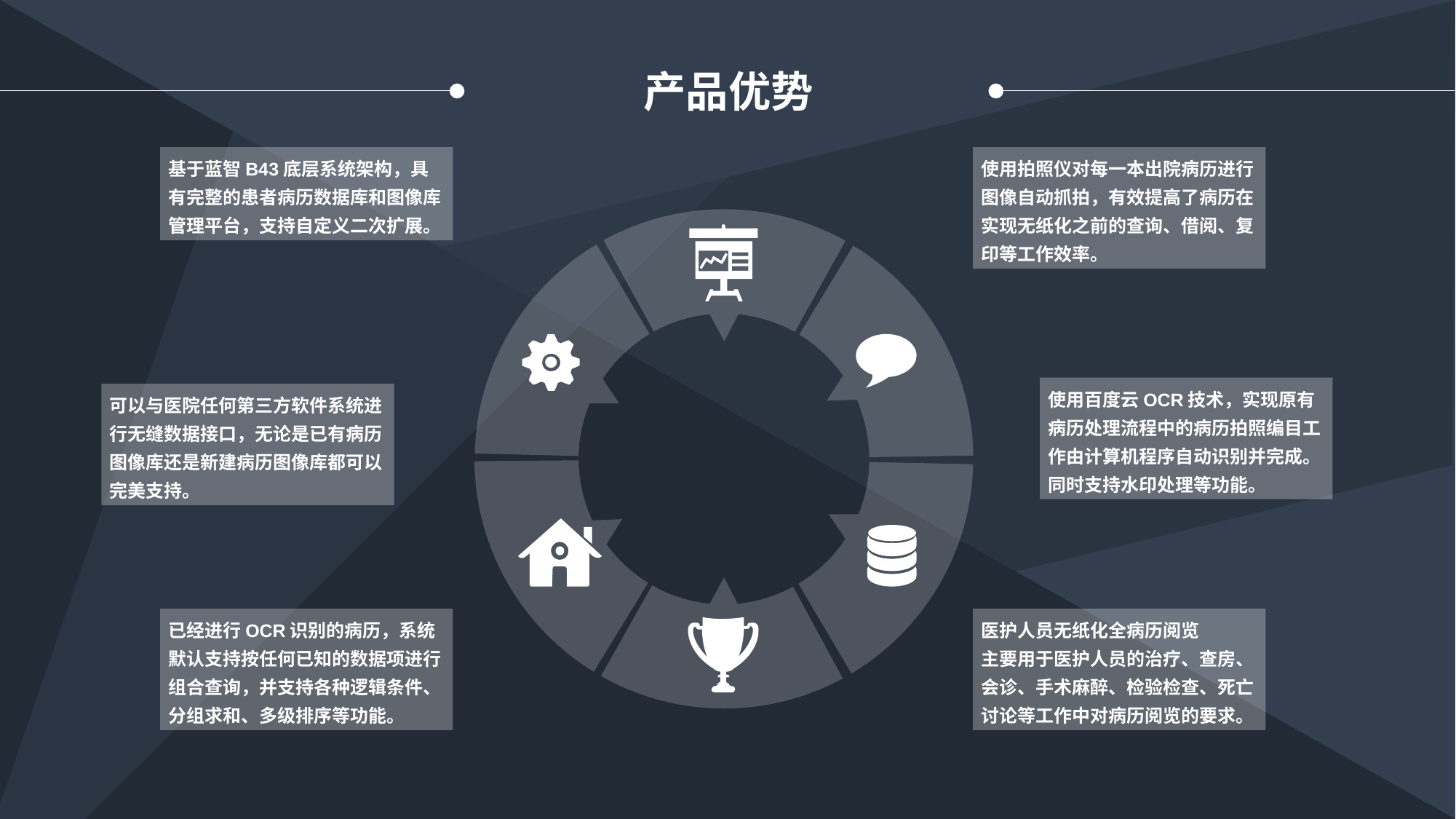

产品优势
基于蓝智B43底层系统架构，具有完整的患者病历数据库和图像库管理平台，支持自定义二次扩展。
使用拍照仪对每一本出院病历进行图像自动抓拍，有效提高了病历在实现无纸化之前的查询、借阅、复印等工作效率。

使用百度云OCR技术，实现原有病历处理流程中的病历拍照编目工作由计算机程序自动识别并完成。同时支持水印处理等功能。

可以与医院任何第三方软件系统进行无缝数据接口，无论是已有病历图像库还是新建病历图像库都可以完美支持。

已经进行OCR识别的病历，系统默认支持按任何已知的数据项进行组合查询，并支持各种逻辑条件、分组求和、多级排序等功能。
医护人员无纸化全病历阅览
主要用于医护人员的治疗、查房、会诊、手术麻醉、检验检查、死亡讨论等工作中对病历阅览的要求。